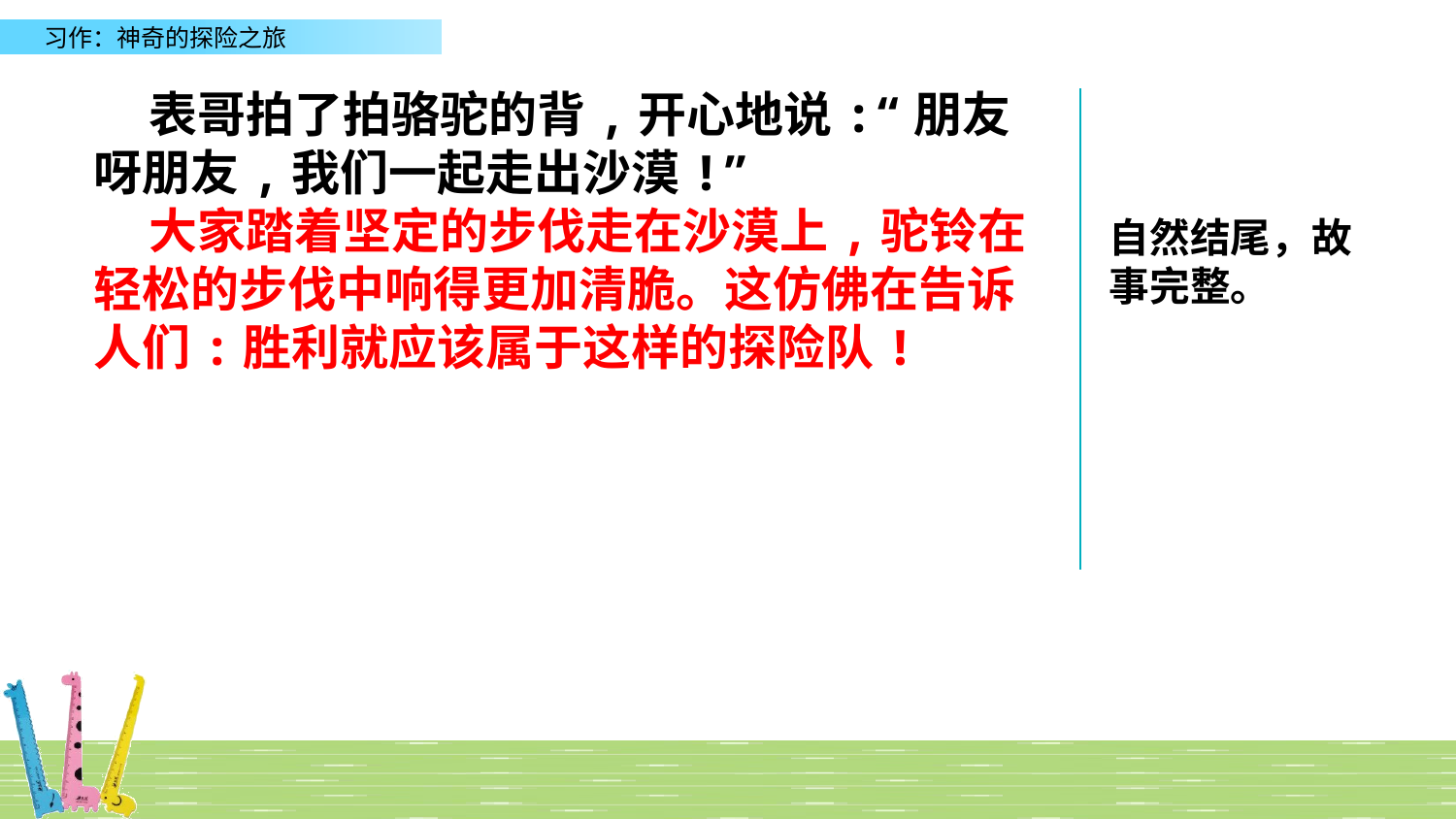

表哥拍了拍骆驼的背,开心地说:“朋友呀朋友,我们一起走出沙漠!”
    大家踏着坚定的步伐走在沙漠上,驼铃在轻松的步伐中响得更加清脆。这仿佛在告诉人们:胜利就应该属于这样的探险队!
自然结尾，故事完整。